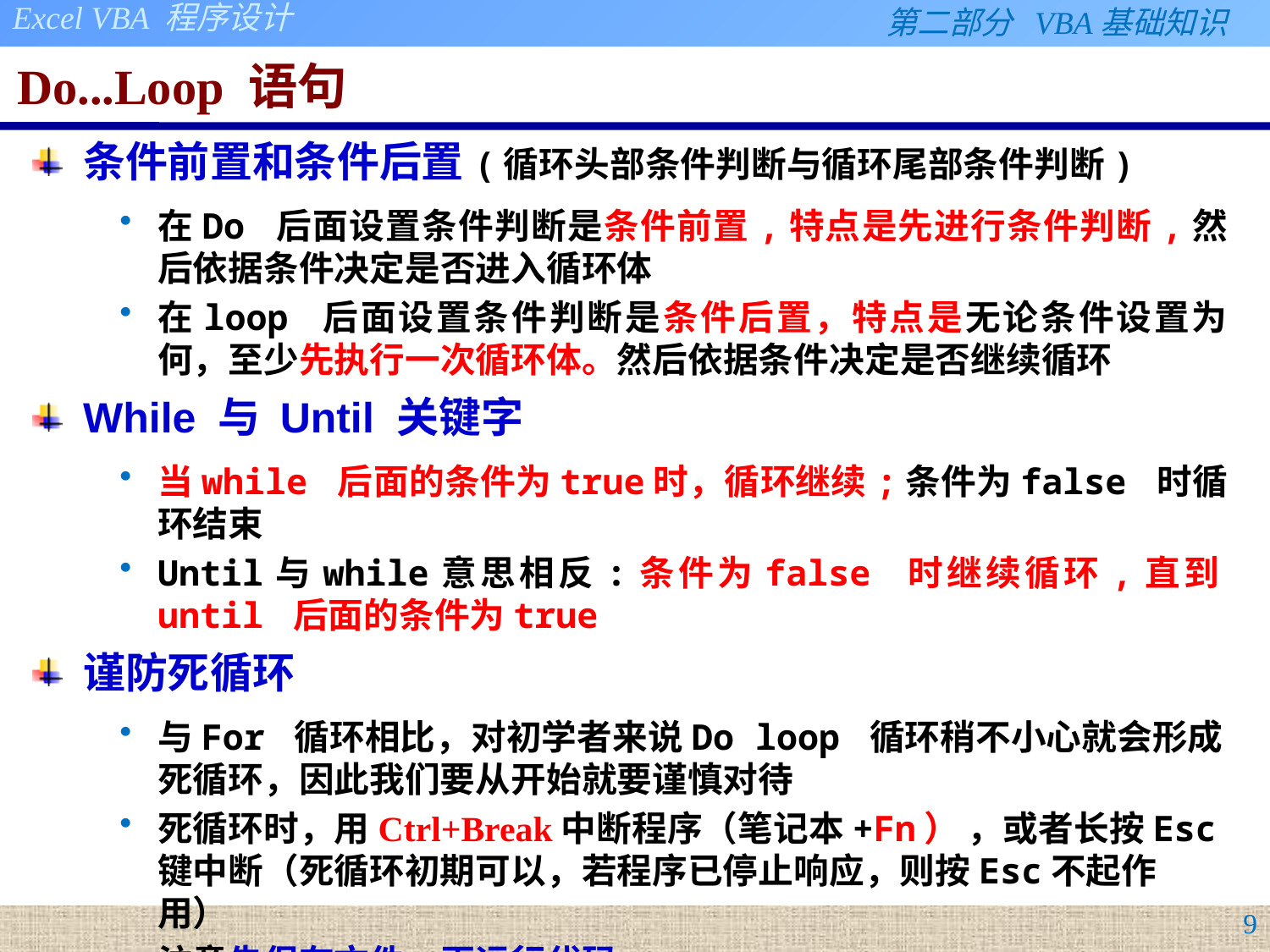

# Do...Loop 语句
条件前置和条件后置(循环头部条件判断与循环尾部条件判断)
在Do 后面设置条件判断是条件前置,特点是先进行条件判断,然后依据条件决定是否进入循环体
在loop 后面设置条件判断是条件后置，特点是无论条件设置为何，至少先执行一次循环体。然后依据条件决定是否继续循环
While 与 Until 关键字
当while 后面的条件为true时，循环继续;条件为false 时循环结束
Until与while意思相反:条件为false 时继续循环,直到until 后面的条件为true
谨防死循环
与For 循环相比，对初学者来说Do loop 循环稍不小心就会形成死循环，因此我们要从开始就要谨慎对待
死循环时，用Ctrl+Break中断程序（笔记本+Fn） ，或者长按Esc键中断（死循环初期可以，若程序已停止响应，则按Esc不起作用）
注意先保存文件，再运行代码